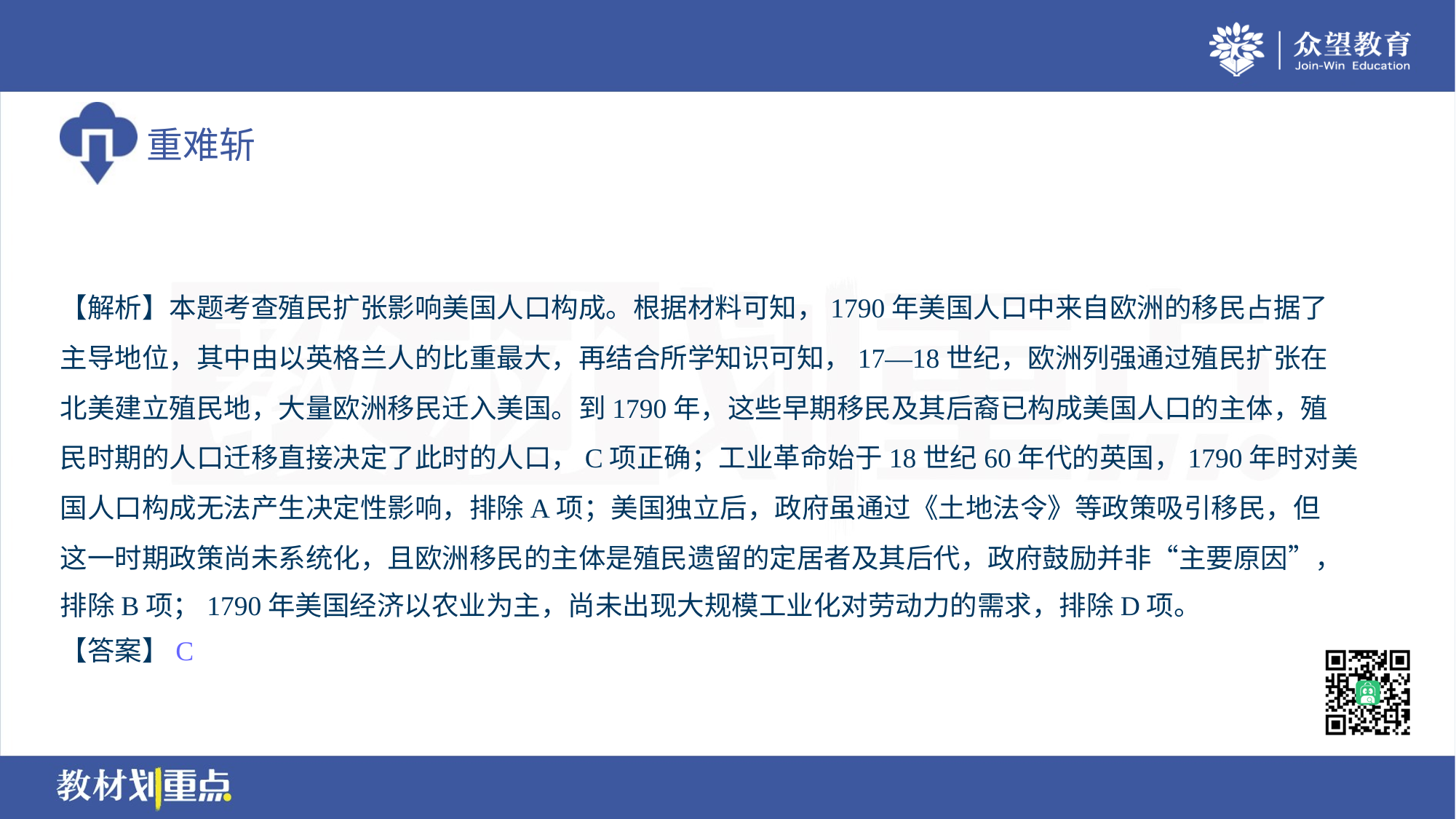

【解析】本题考查殖民扩张影响美国人口构成。根据材料可知，1790年美国人口中来自欧洲的移民占据了
主导地位，其中由以英格兰人的比重最大，再结合所学知识可知，17—18世纪，欧洲列强通过殖民扩张在
北美建立殖民地，大量欧洲移民迁入美国。到1790年，这些早期移民及其后裔已构成美国人口的主体，殖
民时期的人口迁移直接决定了此时的人口，C项正确；工业革命始于18世纪60年代的英国，1790年时对美
国人口构成无法产生决定性影响，排除A项；美国独立后，政府虽通过《土地法令》等政策吸引移民，但
这一时期政策尚未系统化，且欧洲移民的主体是殖民遗留的定居者及其后代，政府鼓励并非“主要原因”，
排除B项；1790年美国经济以农业为主，尚未出现大规模工业化对劳动力的需求，排除D项。
【答案】C